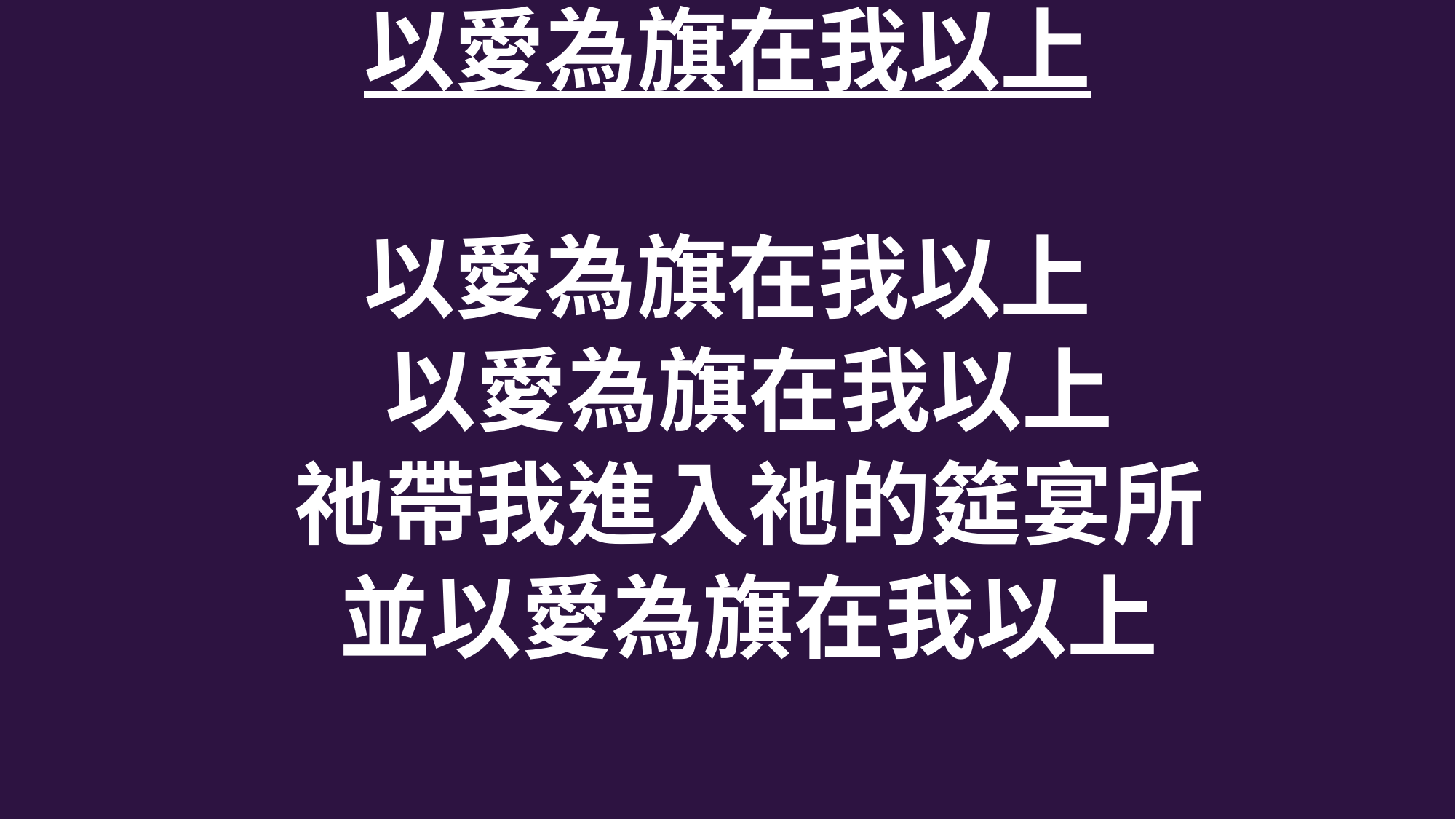

以愛為旗在我以上

以愛為旗在我以上
 以愛為旗在我以上
 祂帶我進入祂的筵宴所
 並以愛為旗在我以上